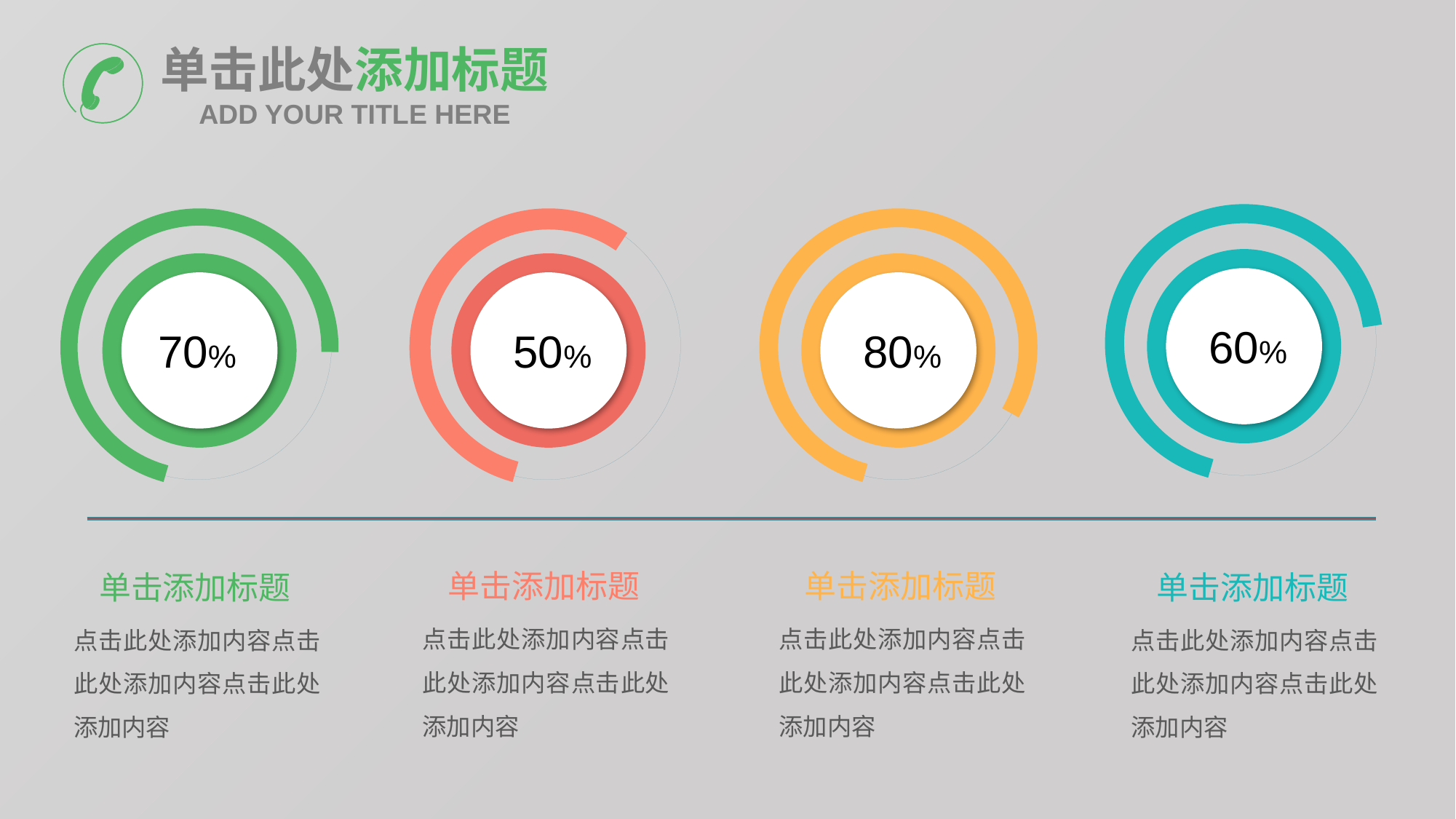

单击此处添加标题
ADD YOUR TITLE HERE

60%
70%
50%
80%
单击添加标题
点击此处添加内容点击此处添加内容点击此处添加内容
单击添加标题
点击此处添加内容点击此处添加内容点击此处添加内容
单击添加标题
点击此处添加内容点击此处添加内容点击此处添加内容
单击添加标题
点击此处添加内容点击此处添加内容点击此处添加内容